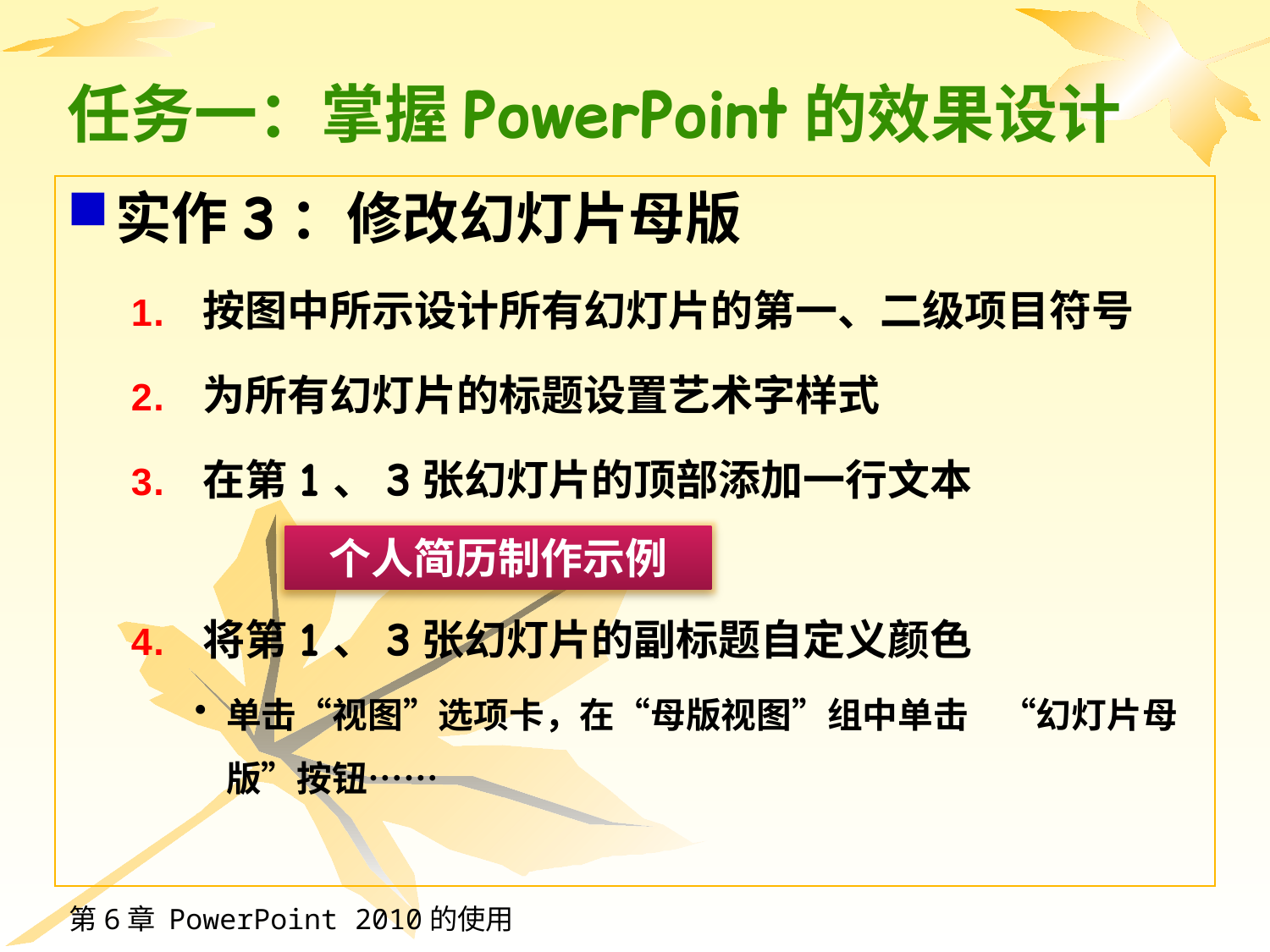

# 任务一：掌握PowerPoint的效果设计
实作3：修改幻灯片母版
按图中所示设计所有幻灯片的第一、二级项目符号
为所有幻灯片的标题设置艺术字样式
在第1、3张幻灯片的顶部添加一行文本

将第1、3张幻灯片的副标题自定义颜色
单击“视图”选项卡，在“母版视图”组中单击    “幻灯片母版”按钮……

个人简历制作示例